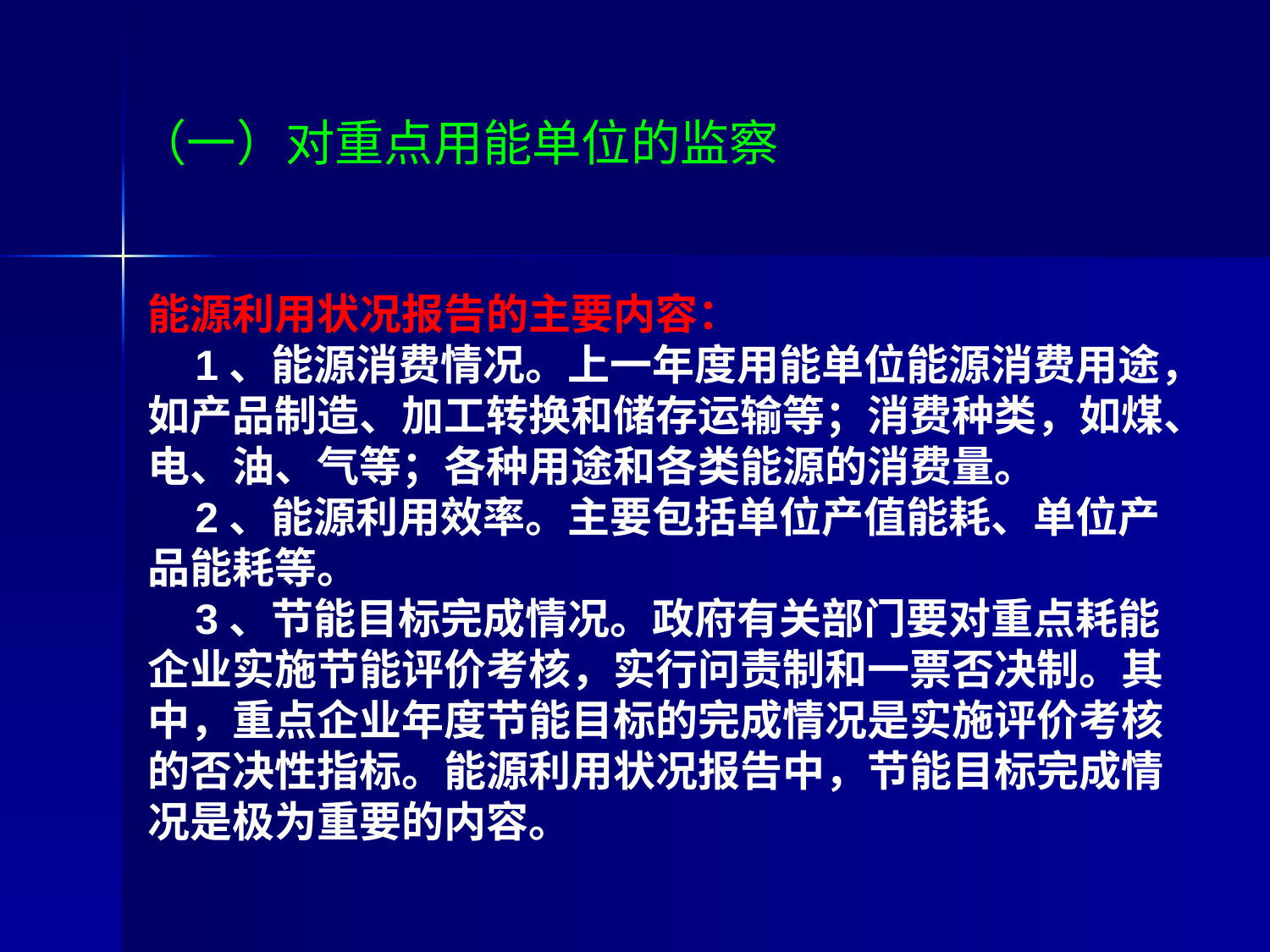

# （一）对重点用能单位的监察
能源利用状况报告的主要内容：
    1、能源消费情况。上一年度用能单位能源消费用途，如产品制造、加工转换和储存运输等；消费种类，如煤、电、油、气等；各种用途和各类能源的消费量。
    2、能源利用效率。主要包括单位产值能耗、单位产品能耗等。
    3、节能目标完成情况。政府有关部门要对重点耗能企业实施节能评价考核，实行问责制和一票否决制。其中，重点企业年度节能目标的完成情况是实施评价考核的否决性指标。能源利用状况报告中，节能目标完成情况是极为重要的内容。